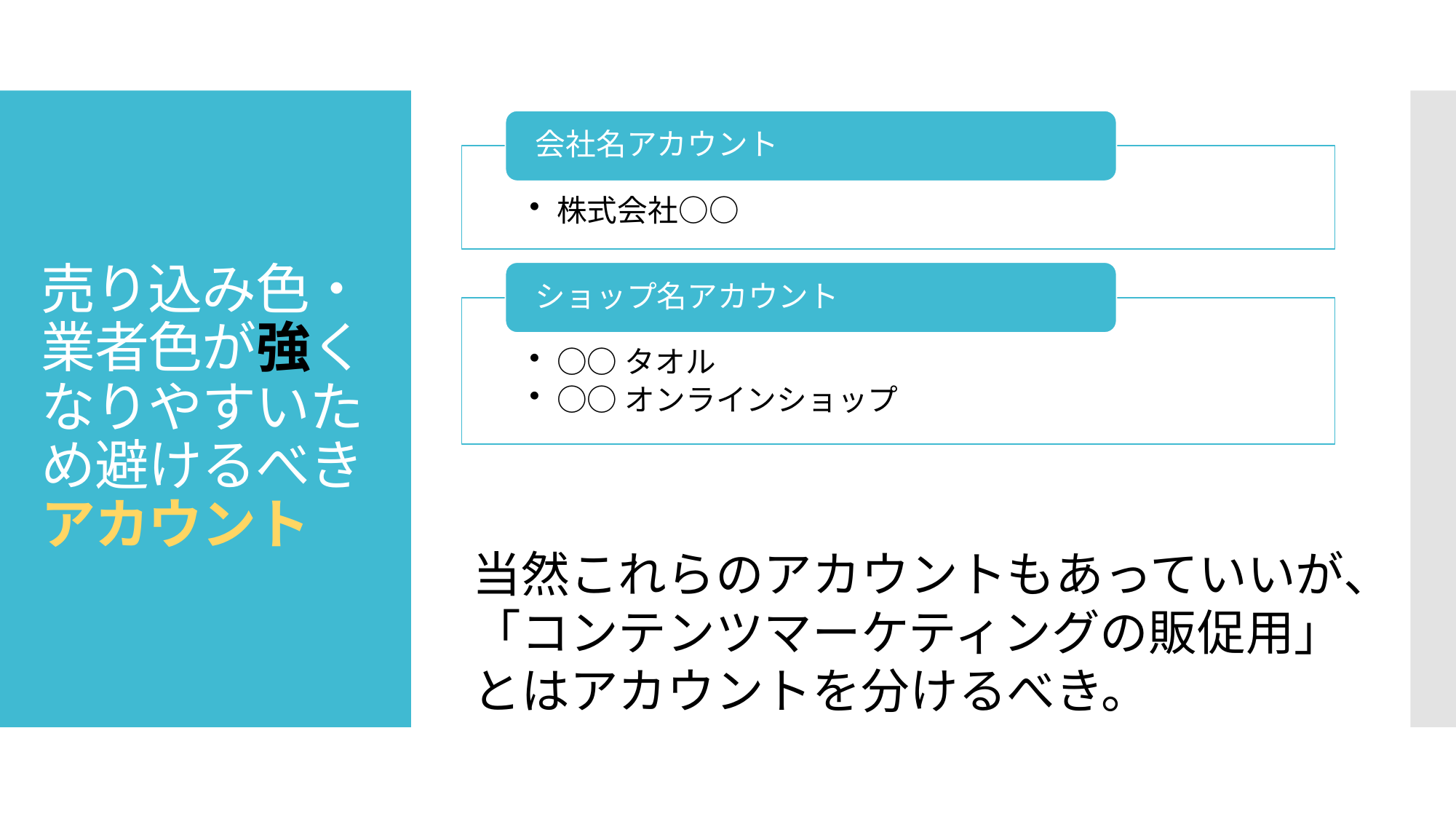

株式会社○○
会社名アカウント
○○タオル
○○オンラインショップ
ショップ名アカウント
# 売り込み色・業者色が強くなりやすいため避けるべきアカウント
当然これらのアカウントもあっていいが、「コンテンツマーケティングの販促用」とはアカウントを分けるべき。